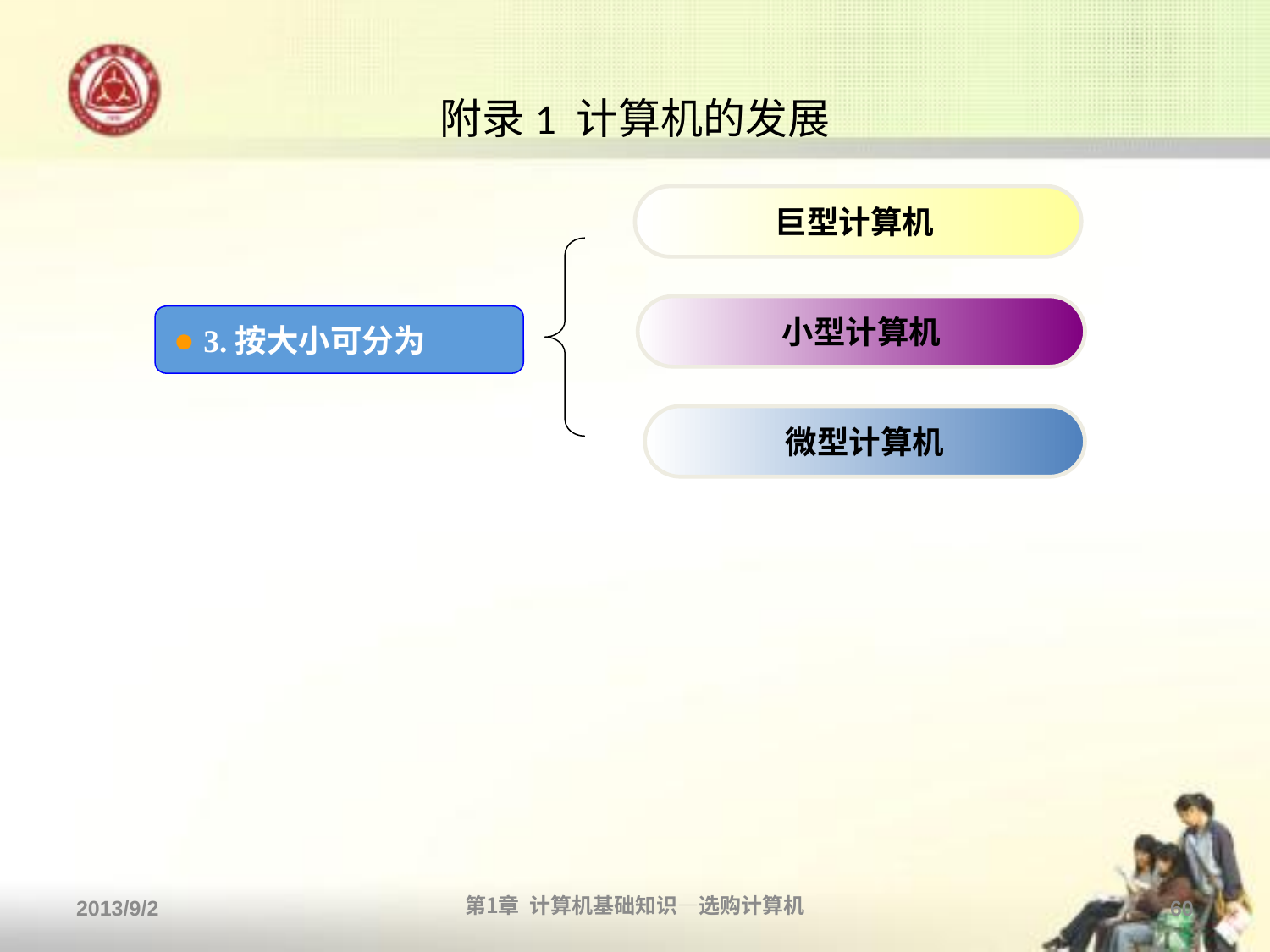

# 附录1 计算机的发展
巨型计算机

小型计算机

● 3.按大小可分为
微型计算机
2013/9/2
第1章  计算机基础知识—选购计算机
60